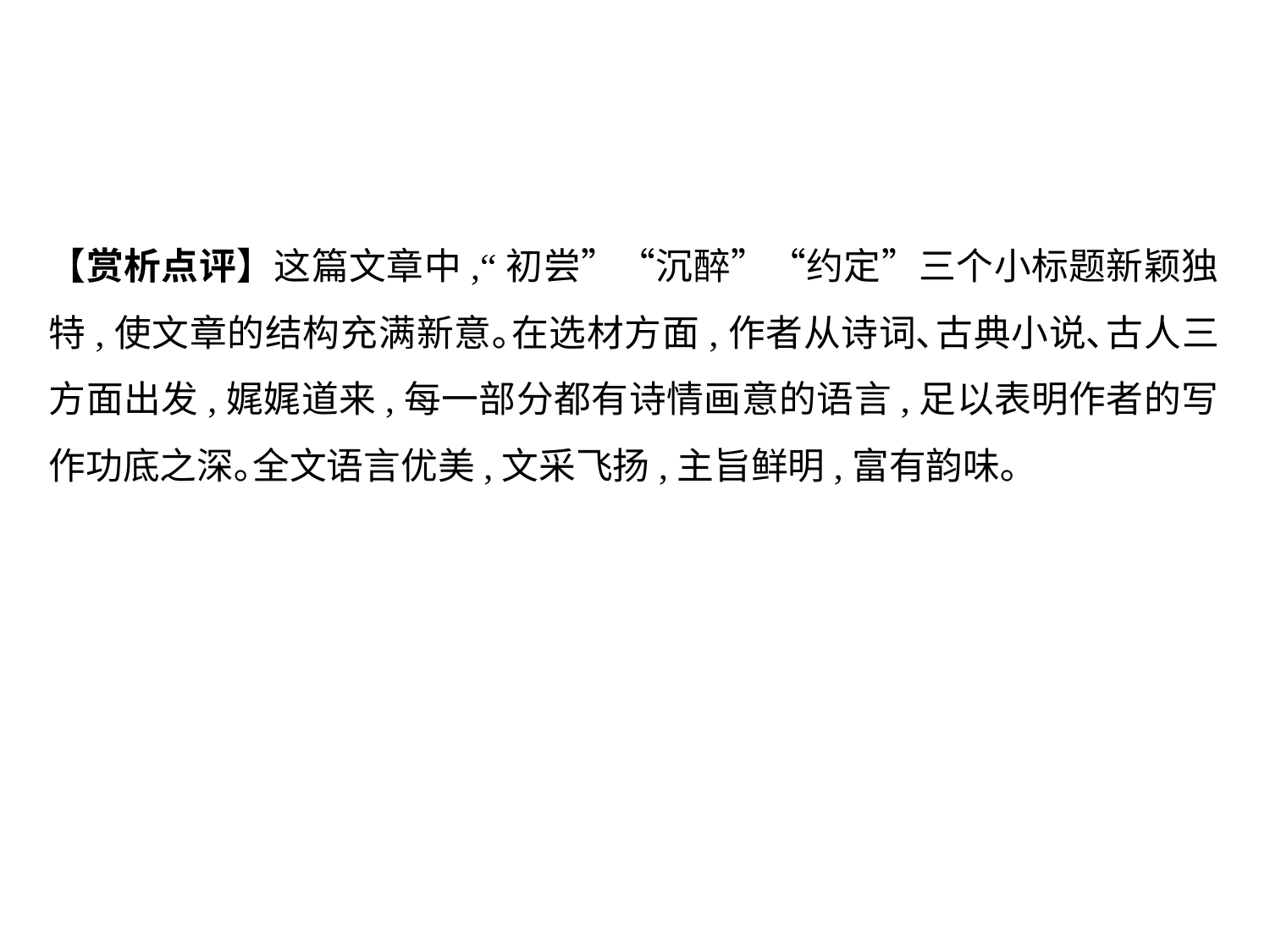

【赏析点评】这篇文章中,“初尝”“沉醉”“约定”三个小标题新颖独特,使文章的结构充满新意｡在选材方面,作者从诗词､古典小说､古人三方面出发,娓娓道来,每一部分都有诗情画意的语言,足以表明作者的写作功底之深｡全文语言优美,文采飞扬,主旨鲜明,富有韵味｡